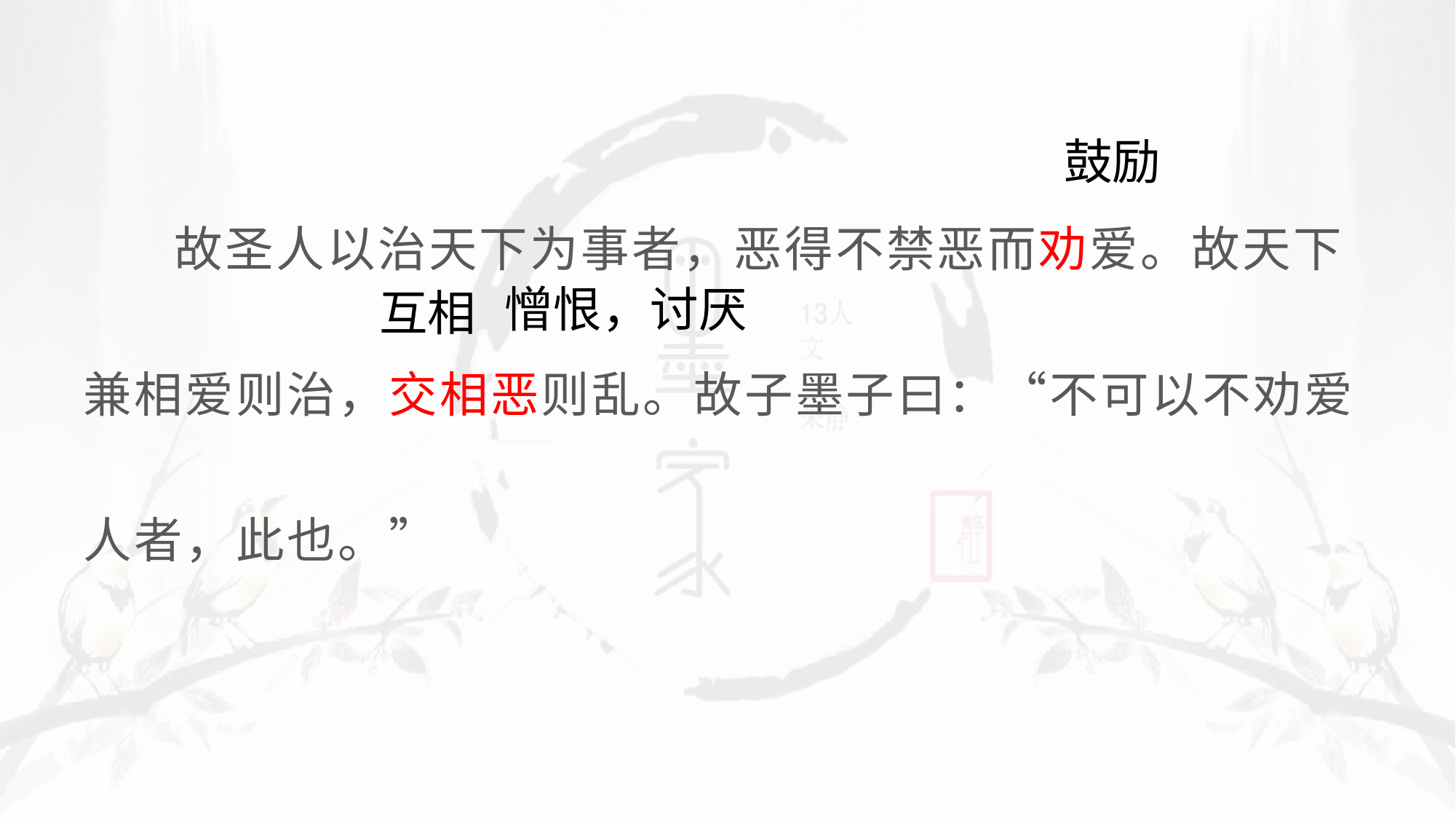

鼓励
      故圣人以治天下为事者，恶得不禁恶而劝爱。故天下兼相爱则治，交相恶则乱。故子墨子曰：“不可以不劝爱人者，此也。”

憎恨，讨厌
互相